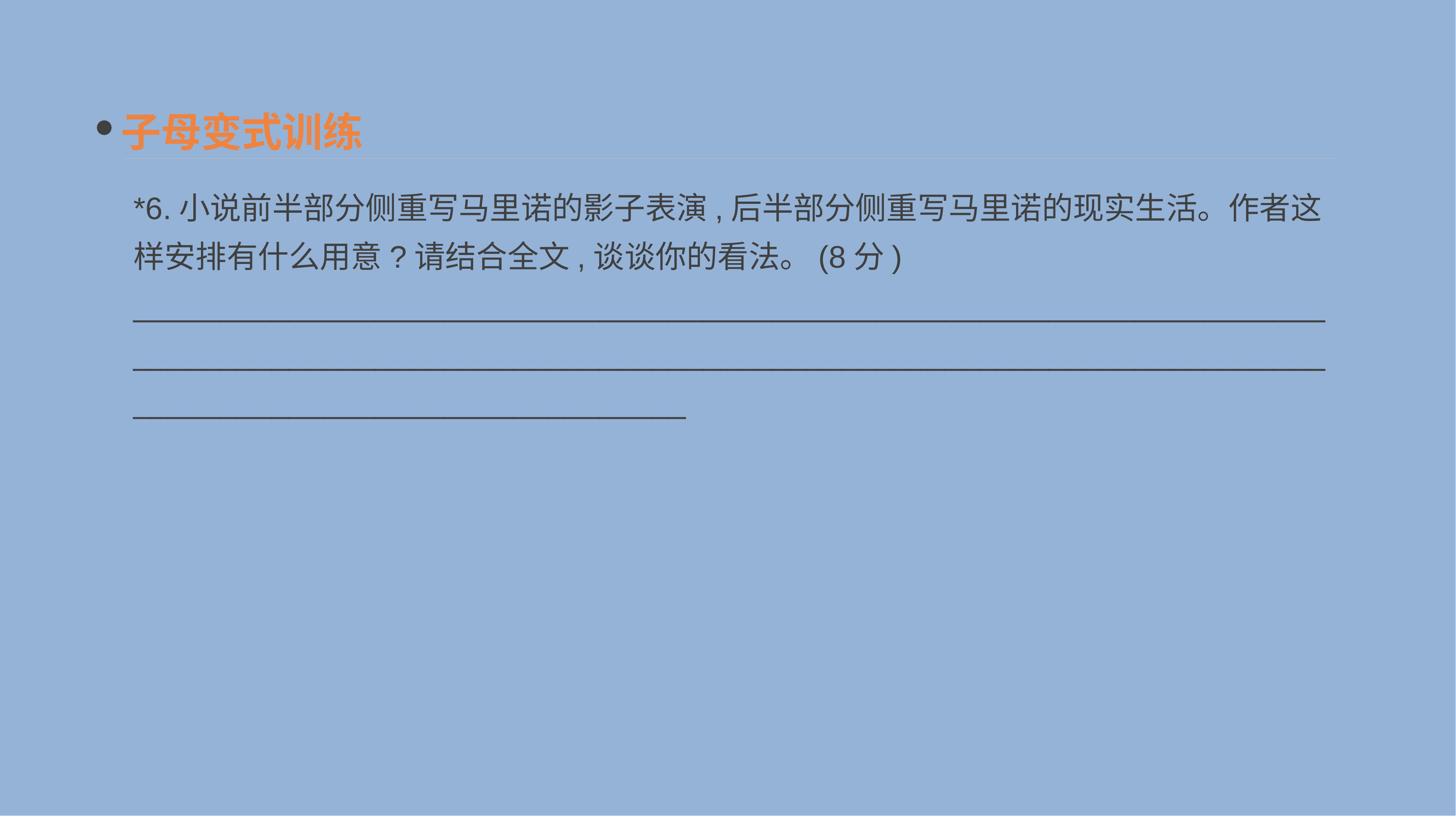

子母变式训练

*6.小说前半部分侧重写马里诺的影子表演,后半部分侧重写马里诺的现实生活。作者这样安排有什么用意?请结合全文,谈谈你的看法。(8分)
__________________________________________________________________________________________________________________________________________________________________________